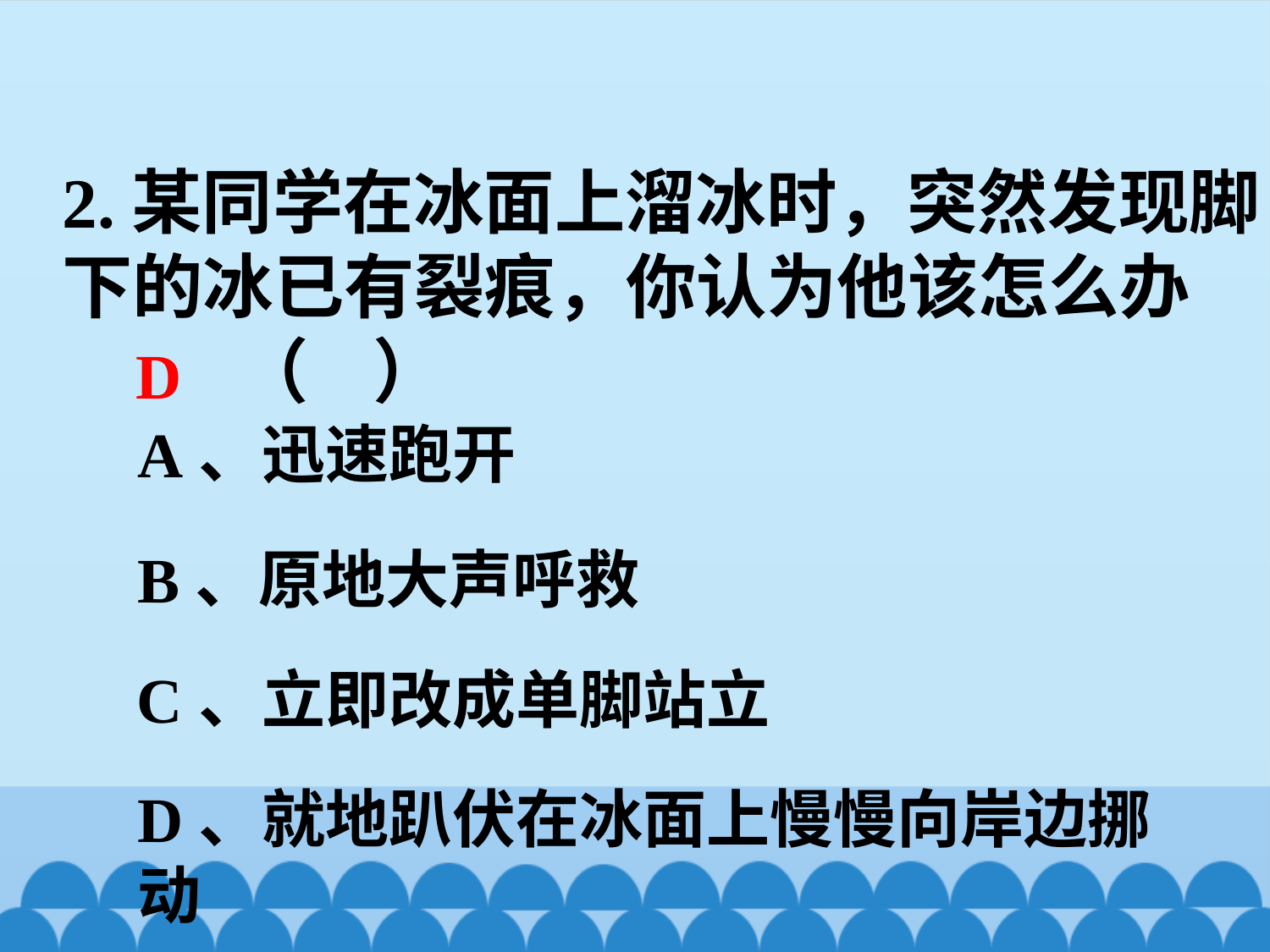

2.某同学在冰面上溜冰时，突然发现脚下的冰已有裂痕，你认为他该怎么办                （    ）
D
A、迅速跑开
B、原地大声呼救
C、立即改成单脚站立
D、就地趴伏在冰面上慢慢向岸边挪动